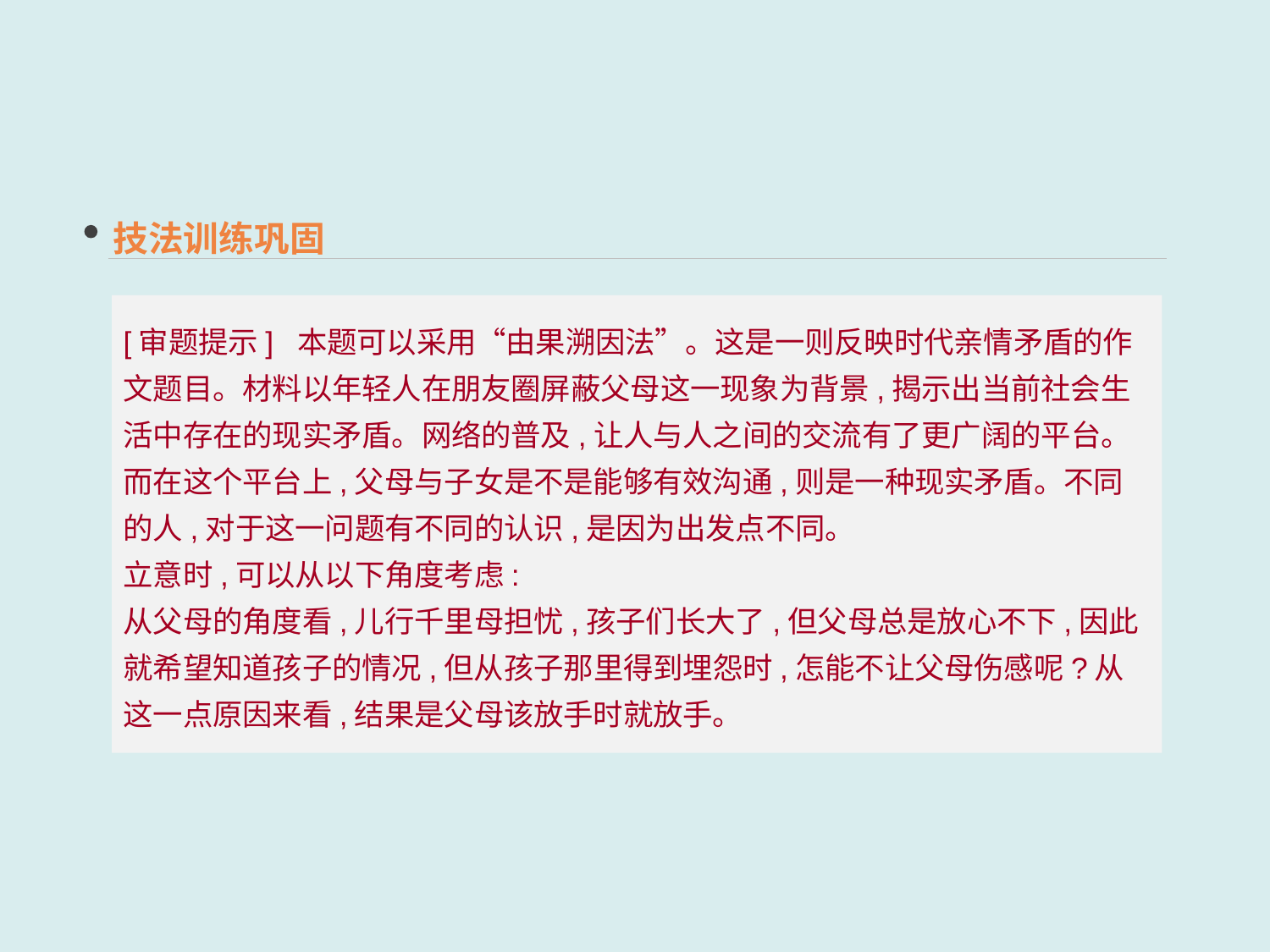

技法训练巩固

[审题提示]  本题可以采用“由果溯因法”。这是一则反映时代亲情矛盾的作文题目。材料以年轻人在朋友圈屏蔽父母这一现象为背景,揭示出当前社会生活中存在的现实矛盾。网络的普及,让人与人之间的交流有了更广阔的平台。而在这个平台上,父母与子女是不是能够有效沟通,则是一种现实矛盾。不同的人,对于这一问题有不同的认识,是因为出发点不同。
立意时,可以从以下角度考虑:
从父母的角度看,儿行千里母担忧,孩子们长大了,但父母总是放心不下,因此就希望知道孩子的情况,但从孩子那里得到埋怨时,怎能不让父母伤感呢?从这一点原因来看,结果是父母该放手时就放手。